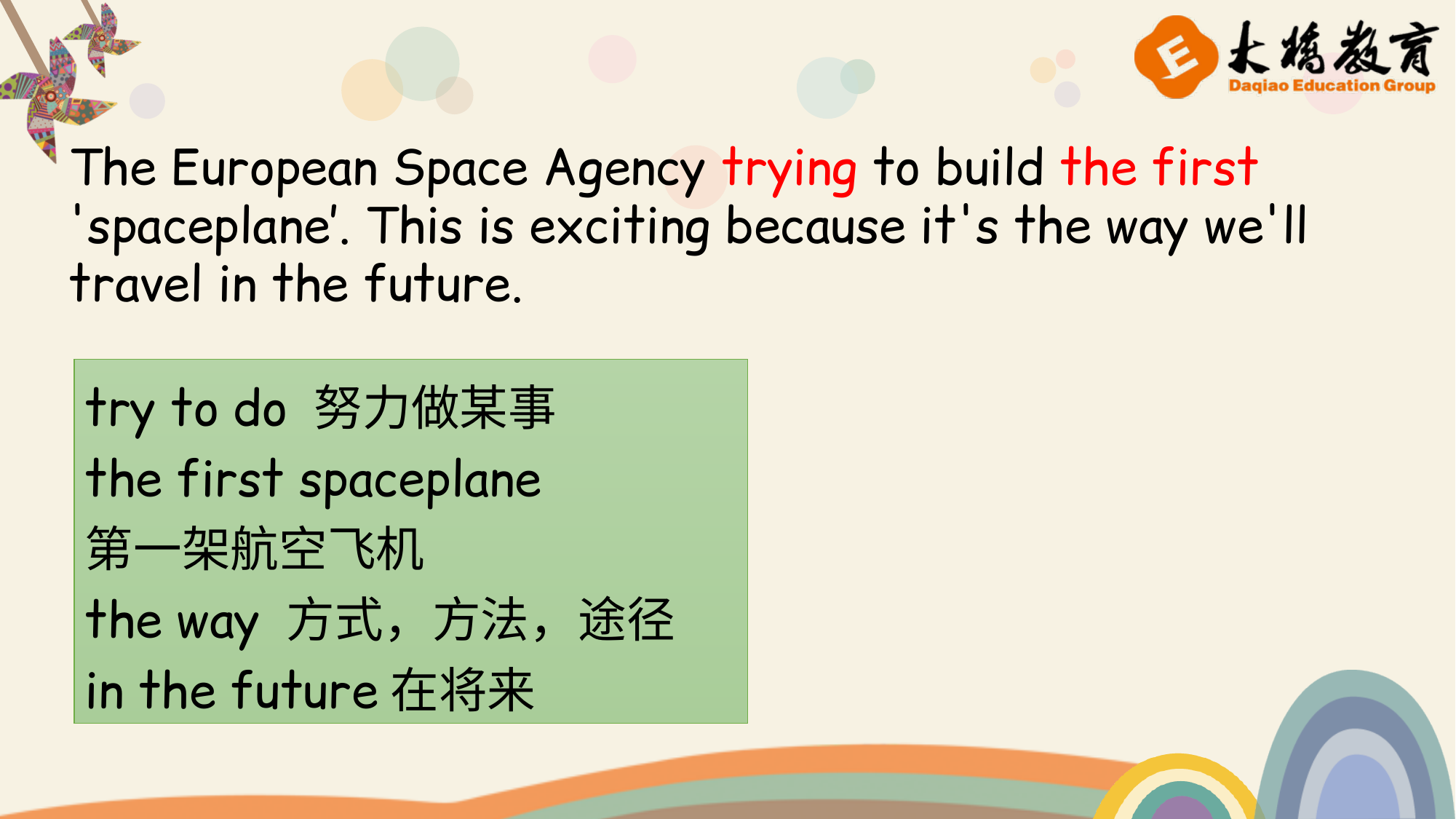

The European Space Agency trying to build the first 'spaceplane’. This is exciting because it's the way we'll travel in the future.
try to do 努力做某事
the first spaceplane
第一架航空飞机
the way 方式，方法，途径
in the future在将来